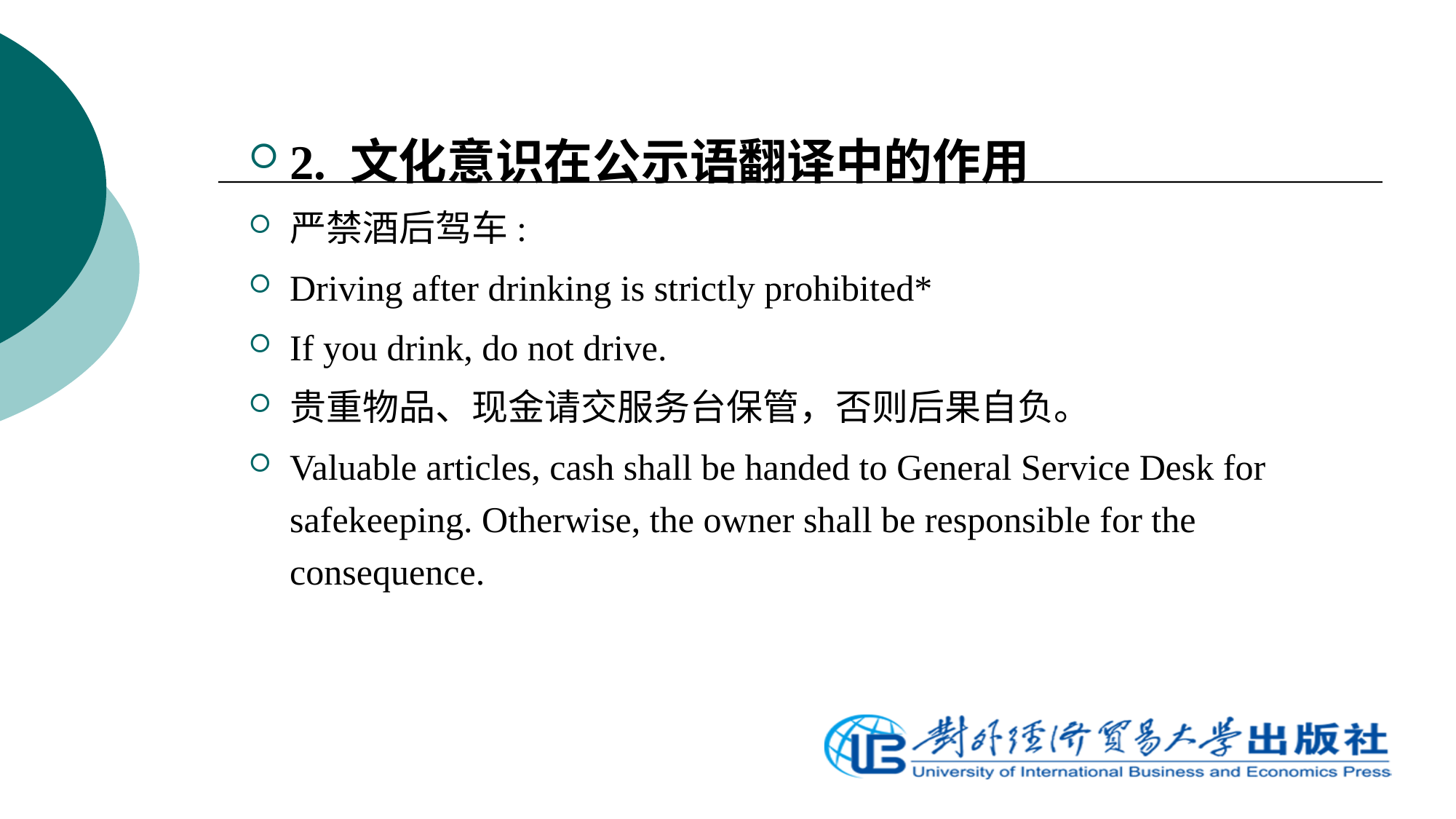

2. 文化意识在公示语翻译中的作用
严禁酒后驾车:
Driving after drinking is strictly prohibited*
If you drink, do not drive.
贵重物品、现金请交服务台保管，否则后果自负。
Valuable articles, cash shall be handed to General Service Desk for safekeeping. Otherwise, the owner shall be responsible for the consequence.